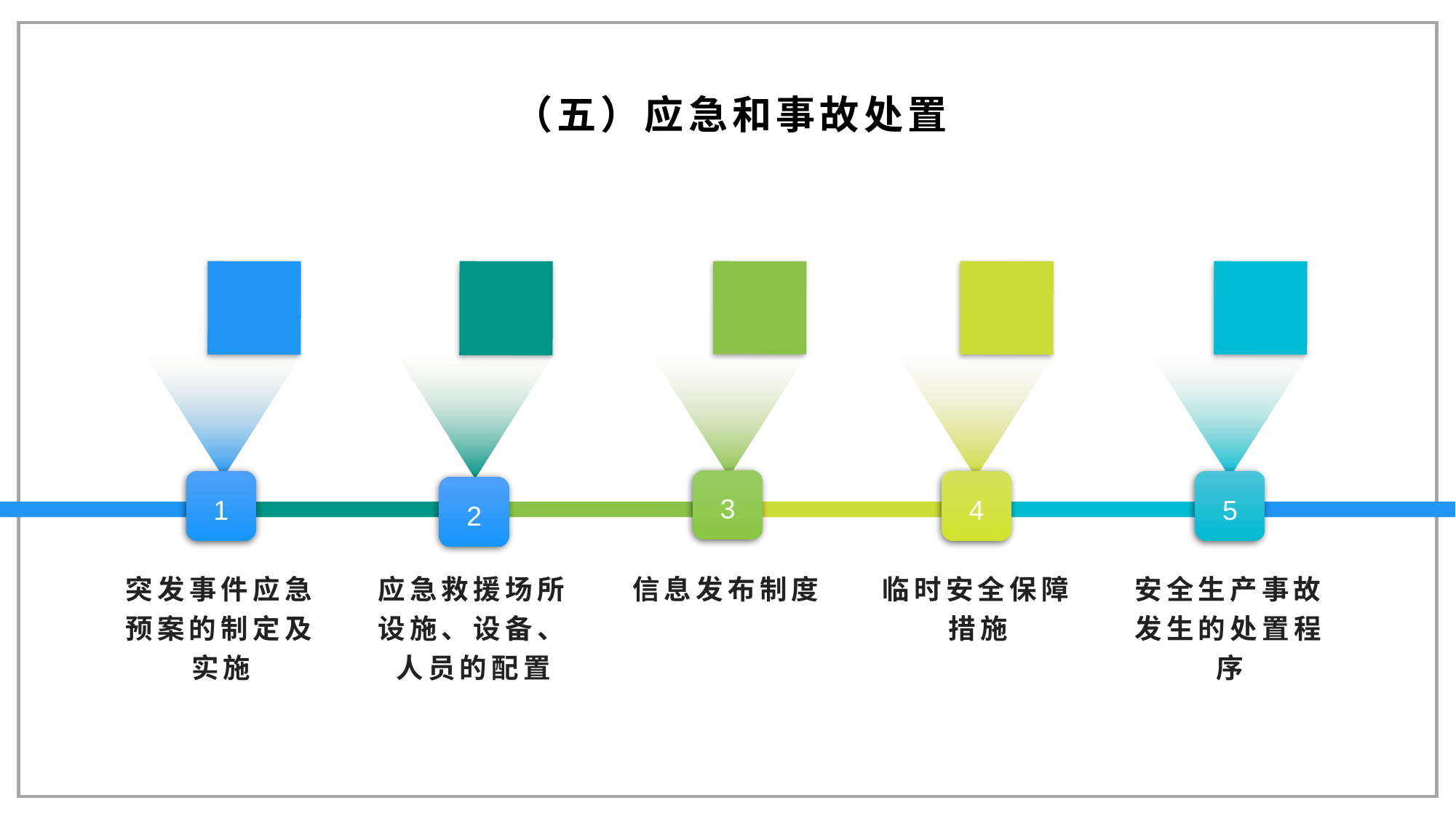

（五）应急和事故处置

1

2

3

4

5

突发事件应急预案的制定及实施
应急救援场所设施、设备、人员的配置
信息发布制度
临时安全保障措施
安全生产事故发生的处置程序